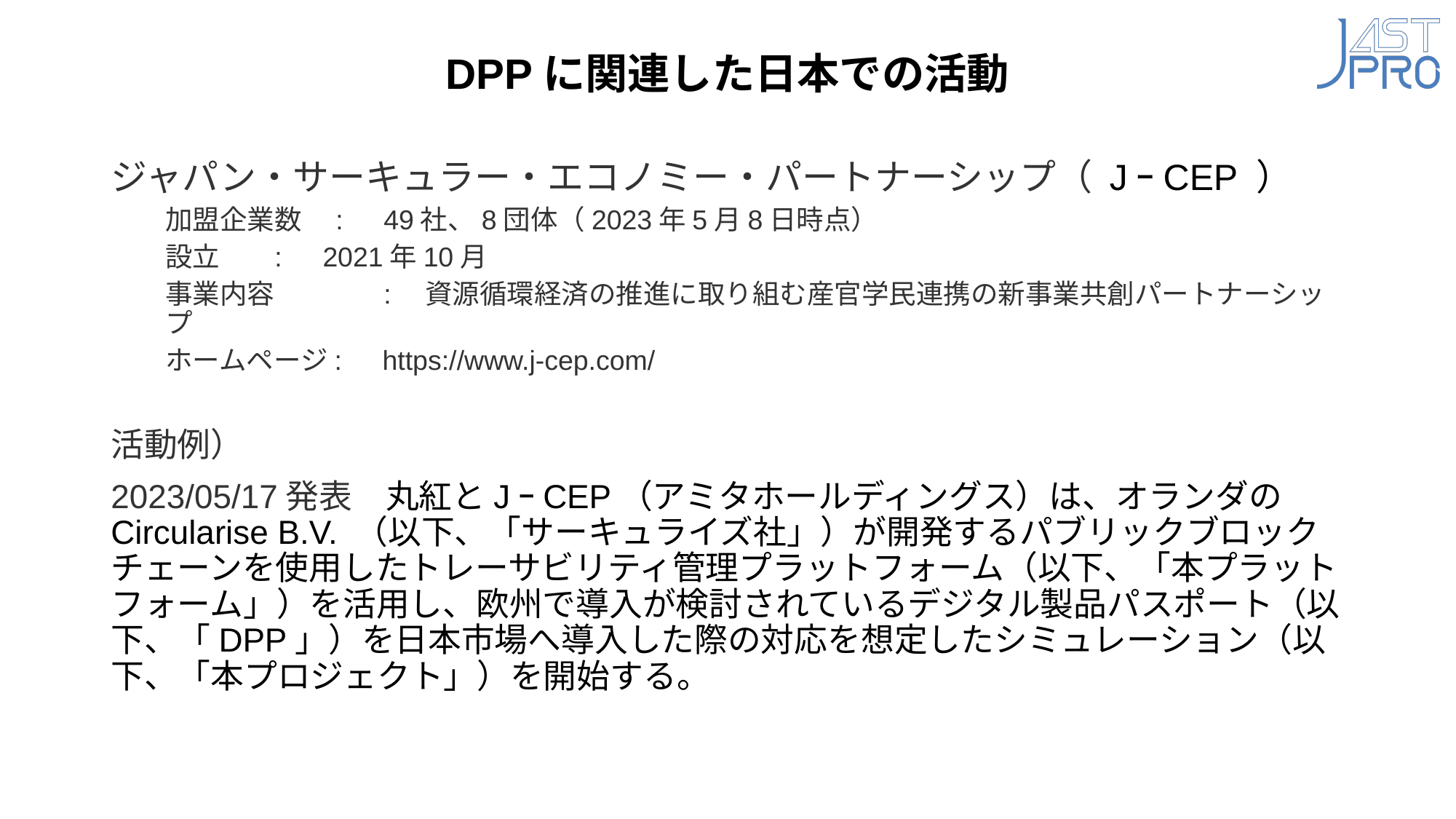

# DPPに関連した日本での活動
ジャパン・サーキュラー・エコノミー・パートナーシップ（ JｰCEP ）
加盟企業数　:　49社、8団体（2023年5月8日時点）
設立	:　2021年10月
事業内容	:　資源循環経済の推進に取り組む産官学民連携の新事業共創パートナーシップ
ホームページ:　https://www.j-cep.com/

活動例）
2023/05/17発表　丸紅とJｰCEP（アミタホールディングス）は、オランダのCircularise B.V. （以下、「サーキュライズ社」）が開発するパブリックブロックチェーンを使用したトレーサビリティ管理プラットフォーム（以下、「本プラットフォーム」）を活用し、欧州で導入が検討されているデジタル製品パスポート（以下、「DPP」）を日本市場へ導入した際の対応を想定したシミュレーション（以下、「本プロジェクト」）を開始する。